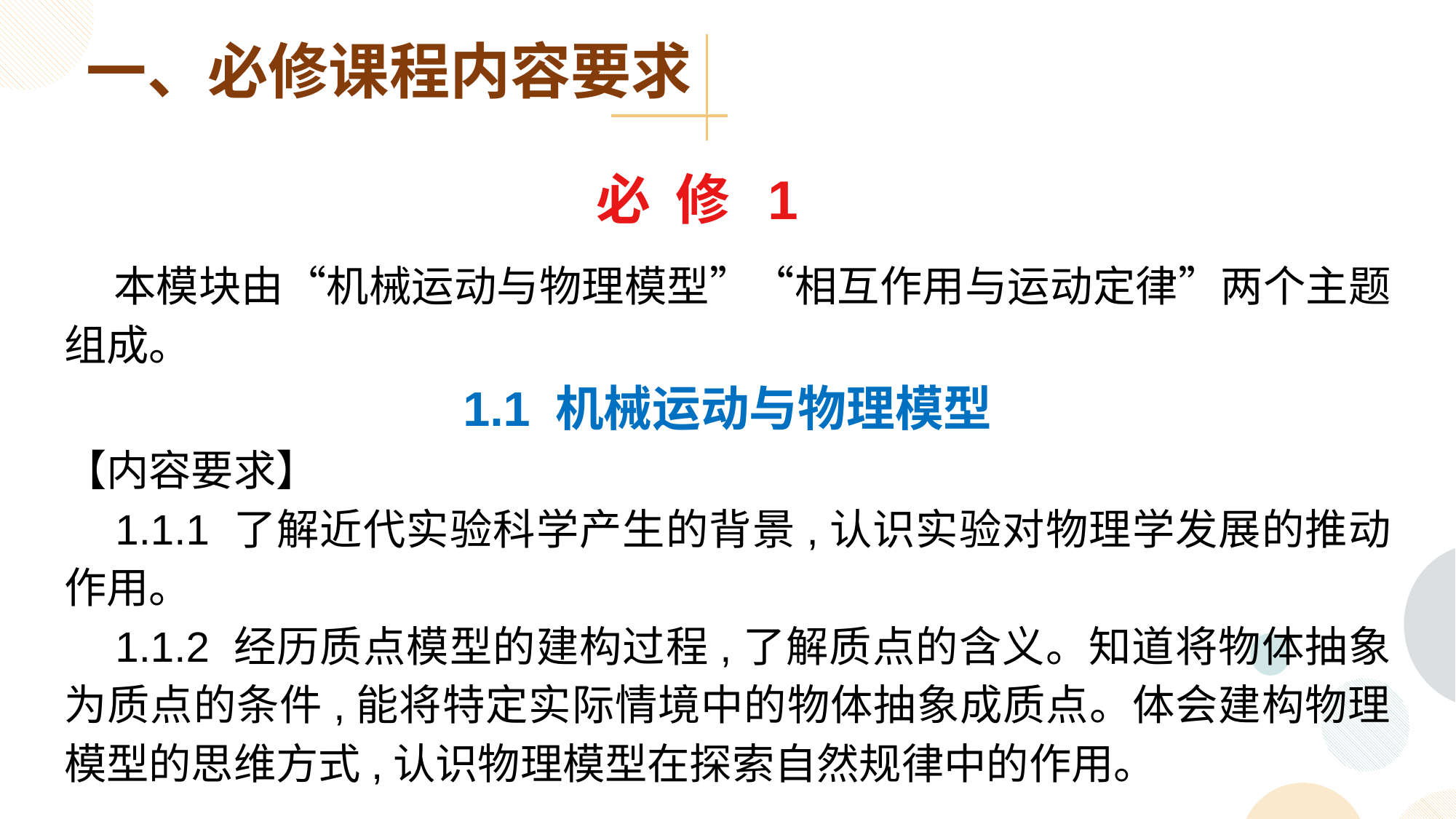

一、必修课程内容要求
必  修  1
    本模块由“机械运动与物理模型”“相互作用与运动定律”两个主题组成。
1.1 机械运动与物理模型
【内容要求】
    1.1.1 了解近代实验科学产生的背景,认识实验对物理学发展的推动作用。
    1.1.2 经历质点模型的建构过程,了解质点的含义。知道将物体抽象为质点的条件,能将特定实际情境中的物体抽象成质点。体会建构物理模型的思维方式,认识物理模型在探索自然规律中的作用。